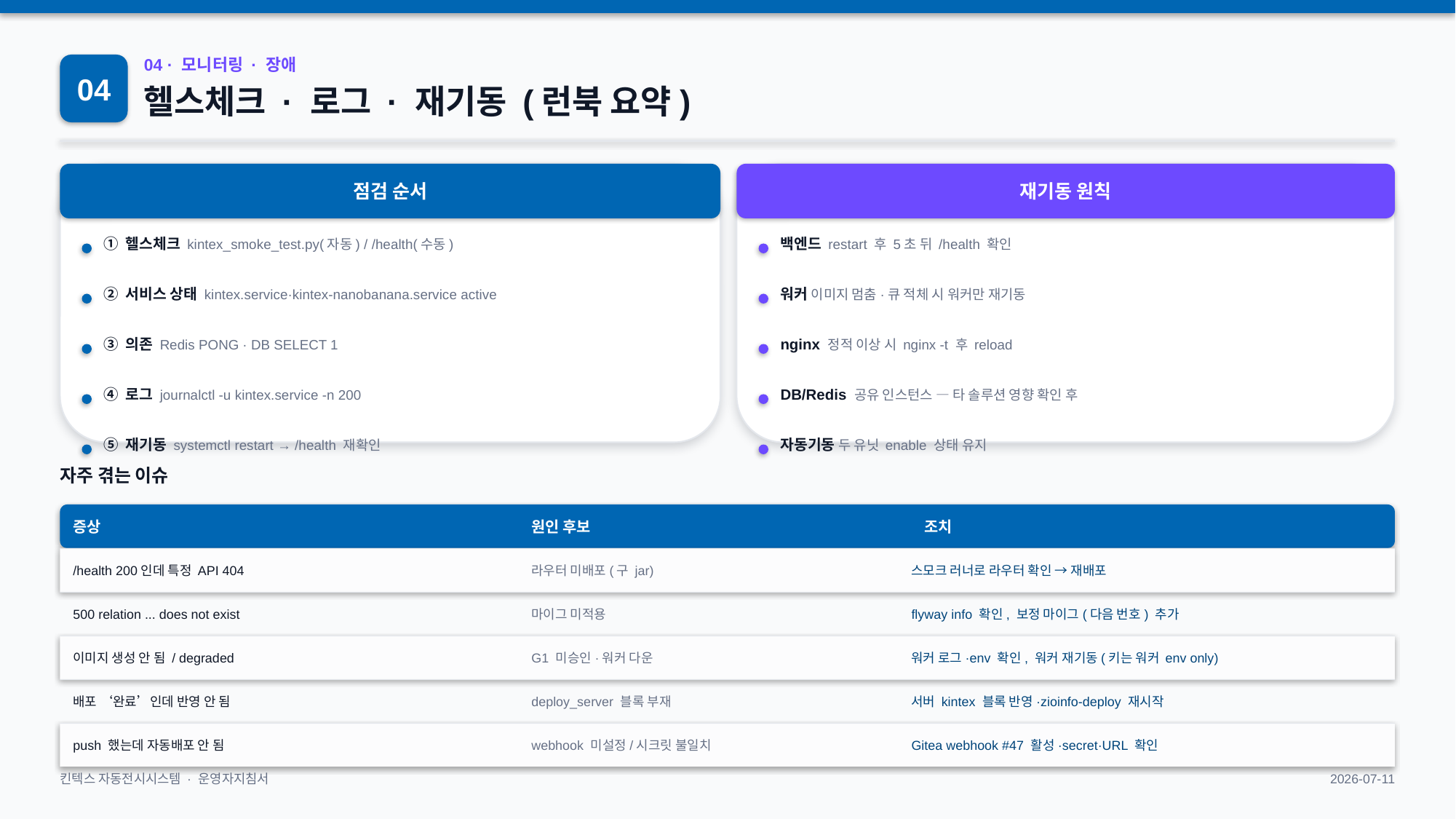

04
04 · 모니터링 · 장애
헬스체크 · 로그 · 재기동 (런북 요약)

점검 순서

재기동 원칙
① 헬스체크 kintex_smoke_test.py(자동) / /health(수동)
백엔드 restart 후 5초 뒤 /health 확인

② 서비스 상태 kintex.service·kintex-nanobanana.service active
워커 이미지 멈춤·큐 적체 시 워커만 재기동

③ 의존 Redis PONG · DB SELECT 1
nginx 정적 이상 시 nginx -t 후 reload

④ 로그 journalctl -u kintex.service -n 200
DB/Redis 공유 인스턴스 — 타 솔루션 영향 확인 후

⑤ 재기동 systemctl restart → /health 재확인
자동기동 두 유닛 enable 상태 유지

자주 겪는 이슈

증상
원인 후보
조치

/health 200인데 특정 API 404
라우터 미배포(구 jar)
스모크 러너로 라우터 확인 → 재배포

500 relation ... does not exist
마이그 미적용
flyway info 확인, 보정 마이그(다음 번호) 추가

이미지 생성 안 됨 / degraded
G1 미승인·워커 다운
워커 로그·env 확인, 워커 재기동(키는 워커 env only)

배포 ‘완료’인데 반영 안 됨
deploy_server 블록 부재
서버 kintex 블록 반영·zioinfo-deploy 재시작

push 했는데 자동배포 안 됨
webhook 미설정/시크릿 불일치
Gitea webhook #47 활성·secret·URL 확인
킨텍스 자동전시시스템 · 운영자지침서
2026-07-11